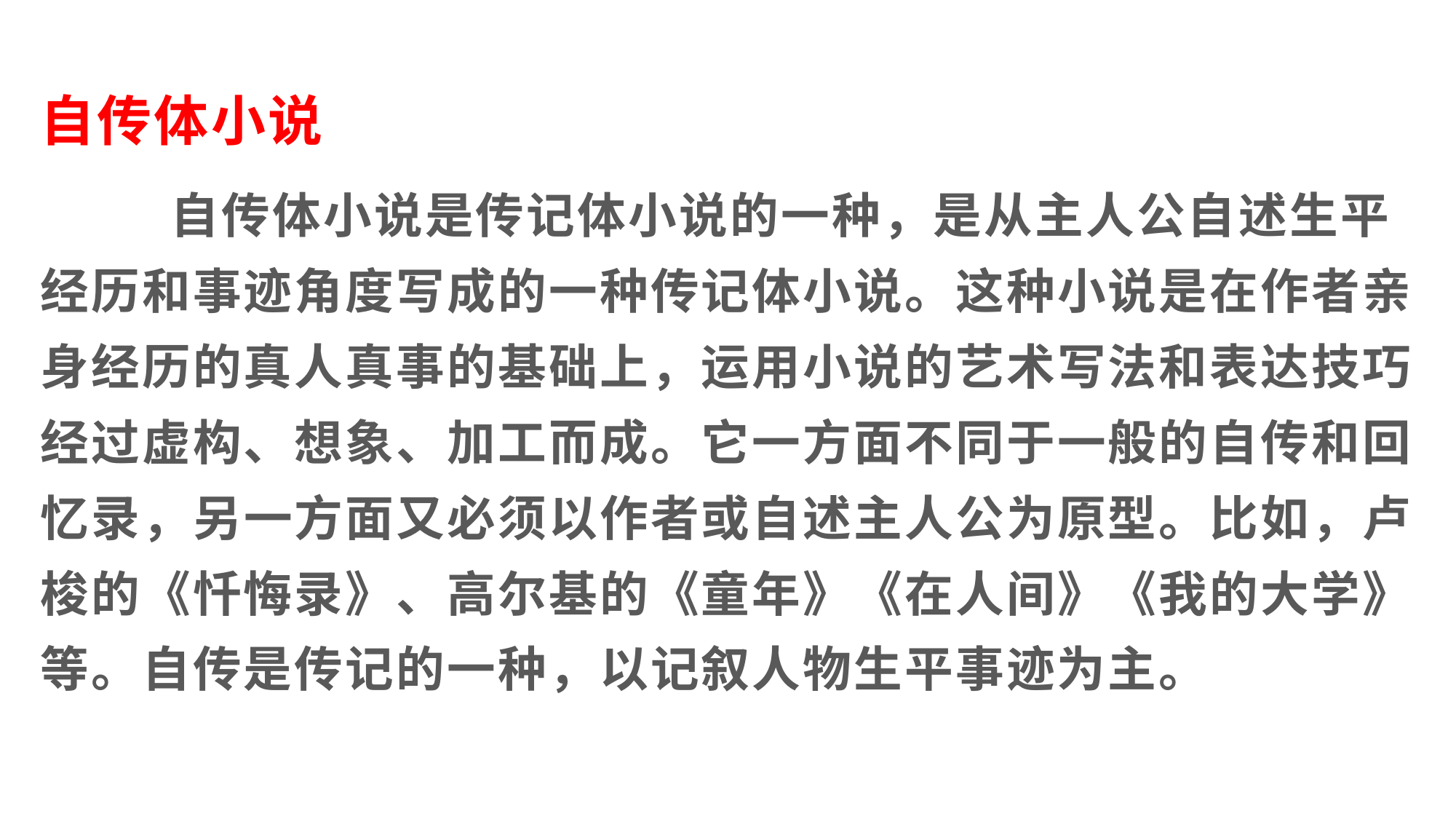

自传体小说
         自传体小说是传记体小说的一种，是从主人公自述生平经历和事迹角度写成的一种传记体小说。这种小说是在作者亲身经历的真人真事的基础上，运用小说的艺术写法和表达技巧经过虚构、想象、加工而成。它一方面不同于一般的自传和回忆录，另一方面又必须以作者或自述主人公为原型。比如，卢梭的《忏悔录》、高尔基的《童年》《在人间》《我的大学》等。自传是传记的一种，以记叙人物生平事迹为主。